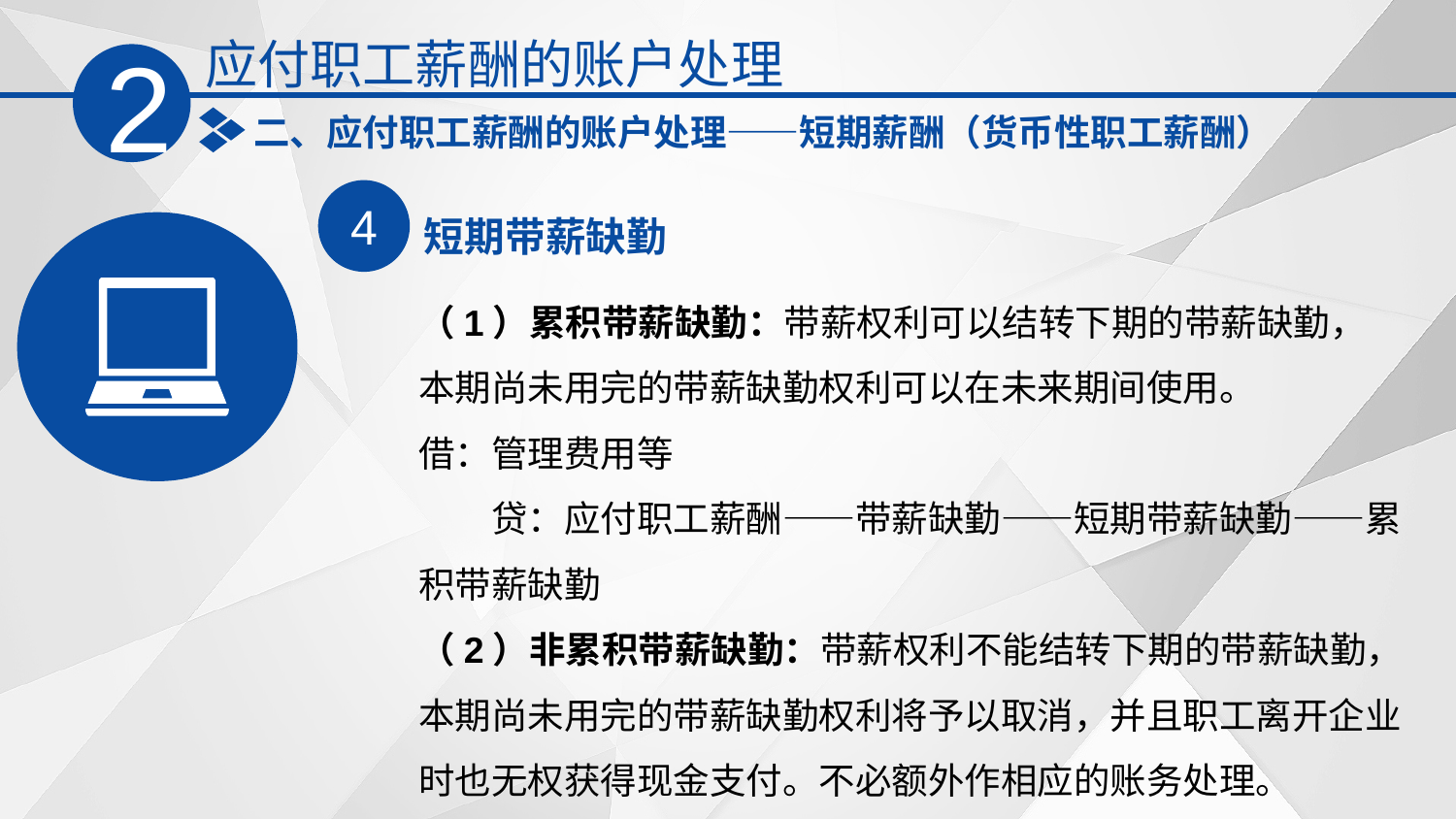

应付职工薪酬的账户处理
2

二、应付职工薪酬的账户处理——短期薪酬（货币性职工薪酬）

4
短期带薪缺勤

（1）累积带薪缺勤：带薪权利可以结转下期的带薪缺勤，本期尚未用完的带薪缺勤权利可以在未来期间使用。
借：管理费用等
　　贷：应付职工薪酬——带薪缺勤——短期带薪缺勤——累积带薪缺勤
（2）非累积带薪缺勤：带薪权利不能结转下期的带薪缺勤，本期尚未用完的带薪缺勤权利将予以取消，并且职工离开企业时也无权获得现金支付。不必额外作相应的账务处理。